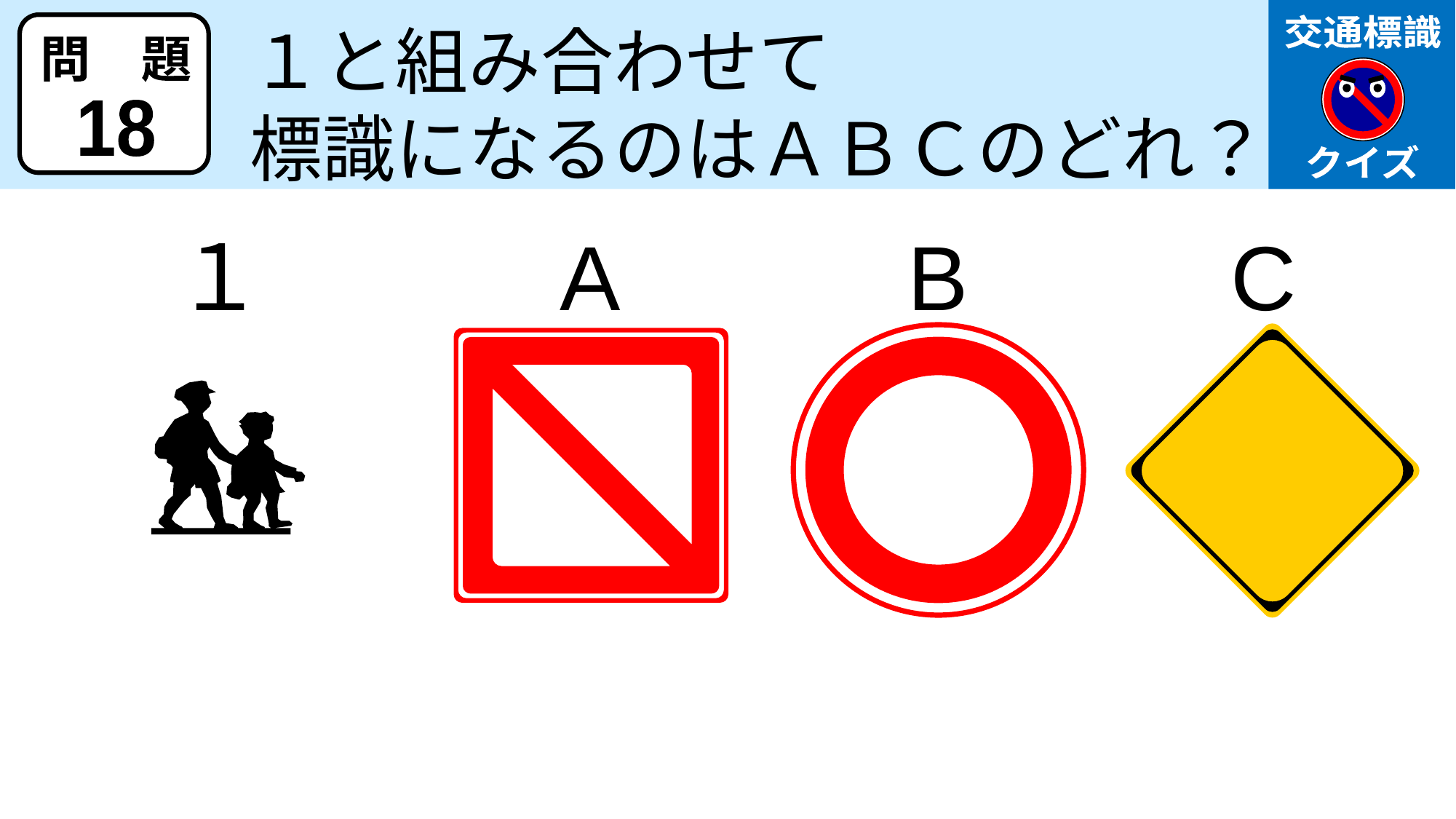

交通標識

クイズ
１と組み合わせて
標識になるのはＡＢＣのどれ？

問　題
18
１
A
B
C